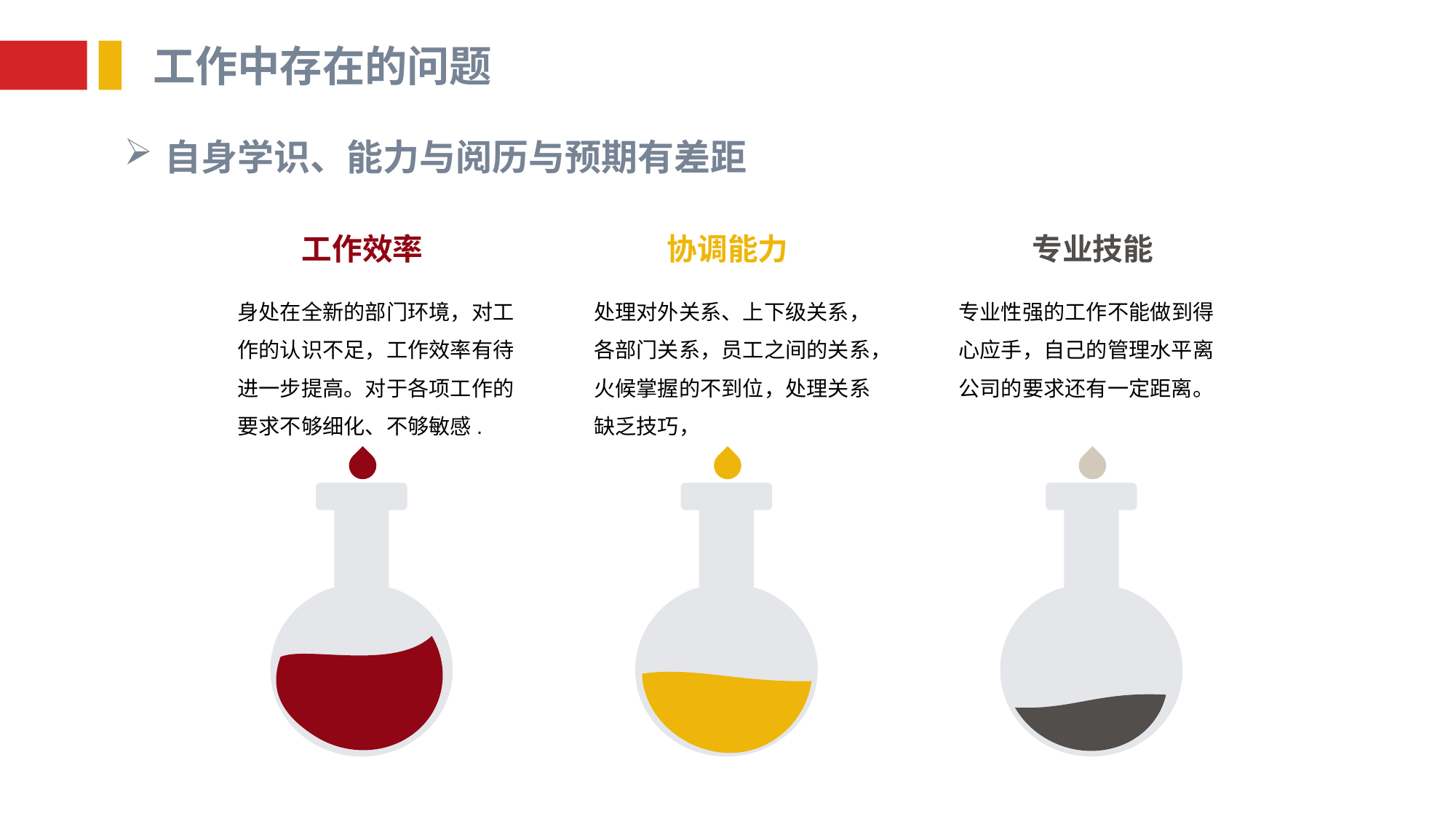

工作中存在的问题

自身学识、能力与阅历与预期有差距
工作效率
协调能力
专业技能

身处在全新的部门环境，对工作的认识不足，工作效率有待进一步提高。对于各项工作的要求不够细化、不够敏感.
处理对外关系、上下级关系，各部门关系，员工之间的关系，火候掌握的不到位，处理关系缺乏技巧，
专业性强的工作不能做到得心应手，自己的管理水平离公司的要求还有一定距离。